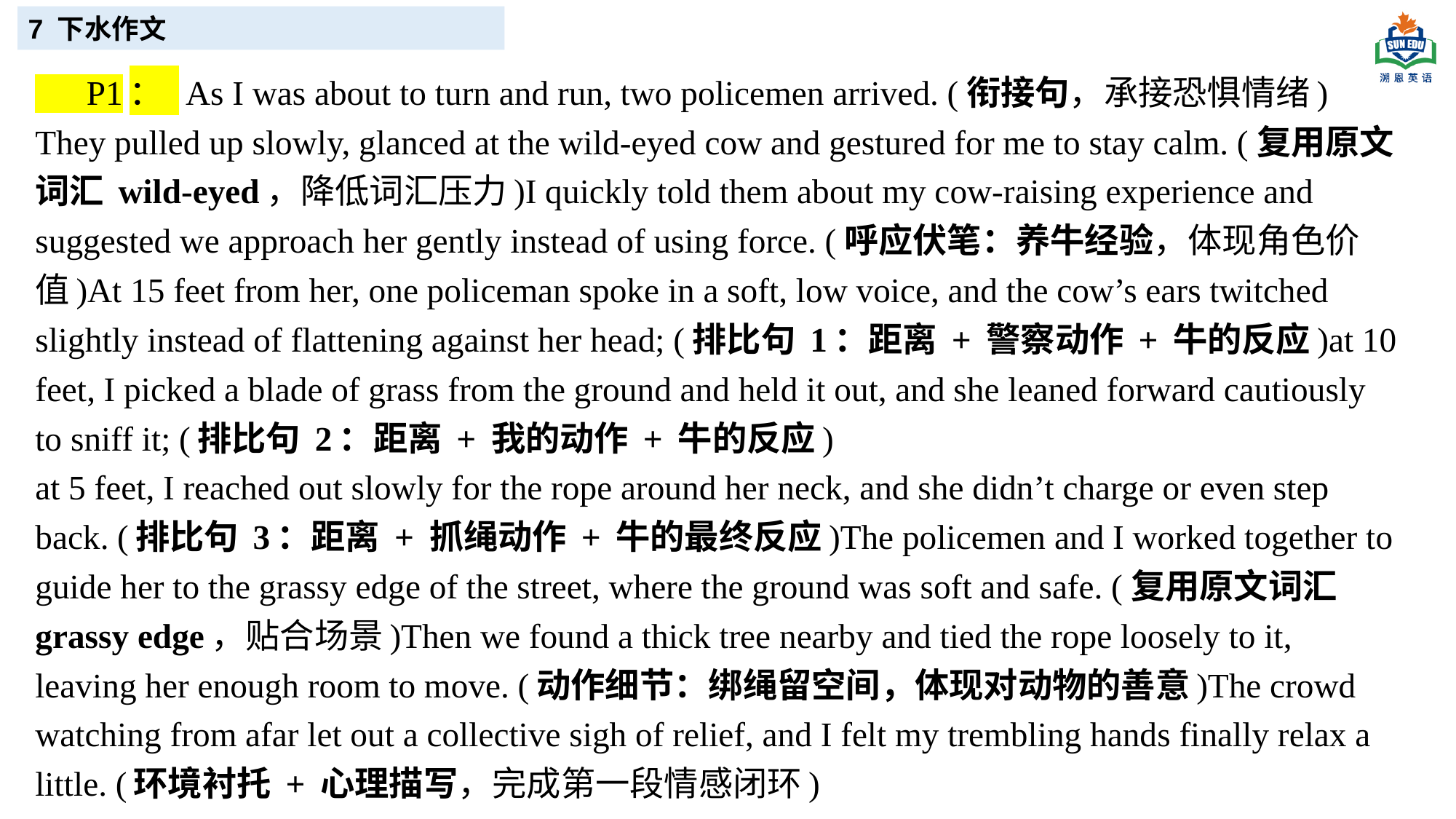

7 下水作文
      P1：  As I was about to turn and run, two policemen arrived. (衔接句，承接恐惧情绪)
They pulled up slowly, glanced at the wild-eyed cow and gestured for me to stay calm. (复用原文词汇 wild-eyed，降低词汇压力)I quickly told them about my cow-raising experience and suggested we approach her gently instead of using force. (呼应伏笔：养牛经验，体现角色价值)At 15 feet from her, one policeman spoke in a soft, low voice, and the cow’s ears twitched slightly instead of flattening against her head; (排比句 1：距离 + 警察动作 + 牛的反应)at 10 feet, I picked a blade of grass from the ground and held it out, and she leaned forward cautiously to sniff it; (排比句 2：距离 + 我的动作 + 牛的反应)
at 5 feet, I reached out slowly for the rope around her neck, and she didn’t charge or even step back. (排比句 3：距离 + 抓绳动作 + 牛的最终反应)The policemen and I worked together to guide her to the grassy edge of the street, where the ground was soft and safe. (复用原文词汇 grassy edge，贴合场景)Then we found a thick tree nearby and tied the rope loosely to it, leaving her enough room to move. (动作细节：绑绳留空间，体现对动物的善意)The crowd watching from afar let out a collective sigh of relief, and I felt my trembling hands finally relax a little. (环境衬托 + 心理描写，完成第一段情感闭环)